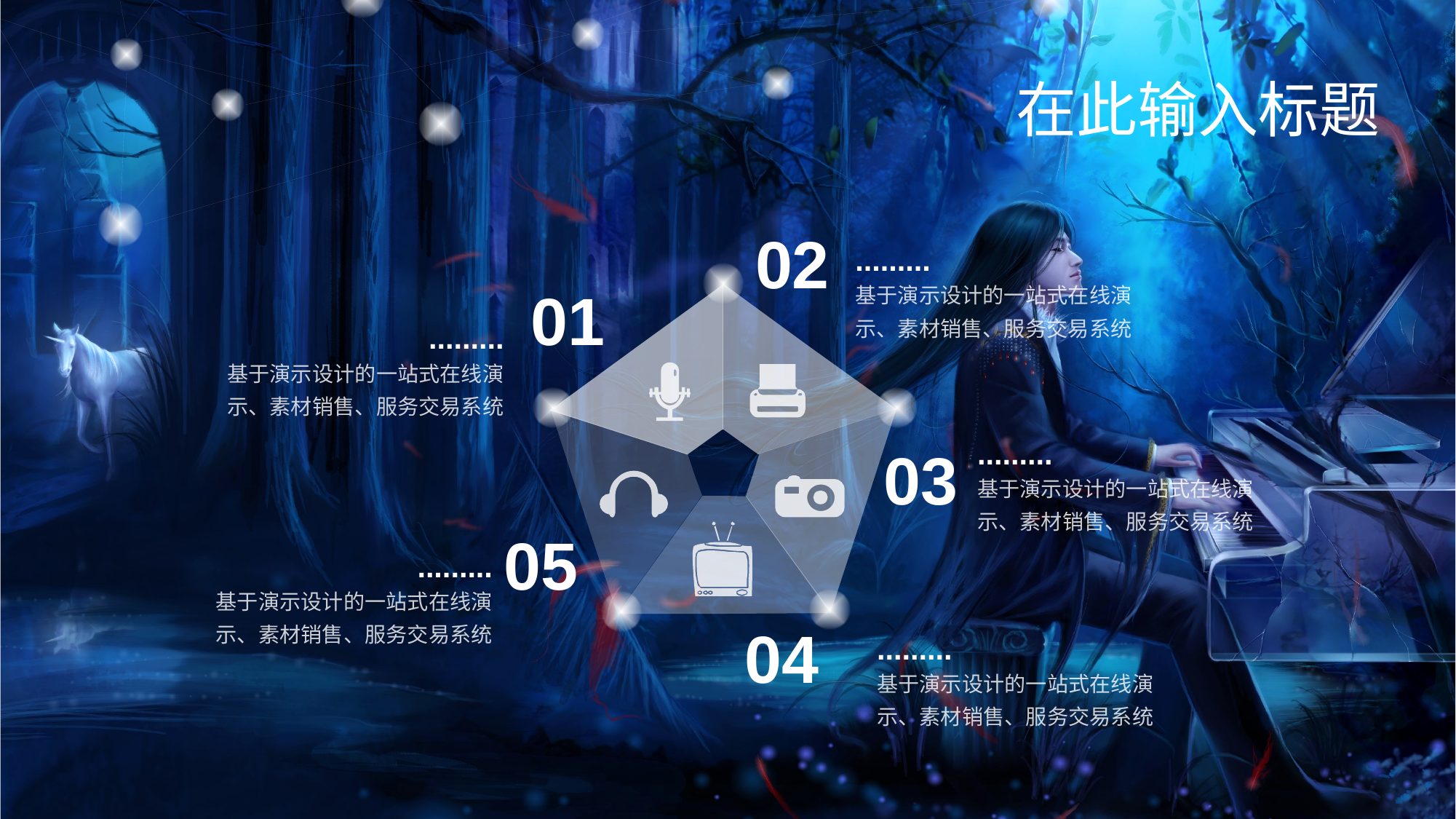

在此输入标题

02
.........
基于演示设计的一站式在线演示、素材销售、服务交易系统

01

.........
基于演示设计的一站式在线演示、素材销售、服务交易系统

.........
基于演示设计的一站式在线演示、素材销售、服务交易系统
03

05

.........
基于演示设计的一站式在线演示、素材销售、服务交易系统

04
.........
基于演示设计的一站式在线演示、素材销售、服务交易系统